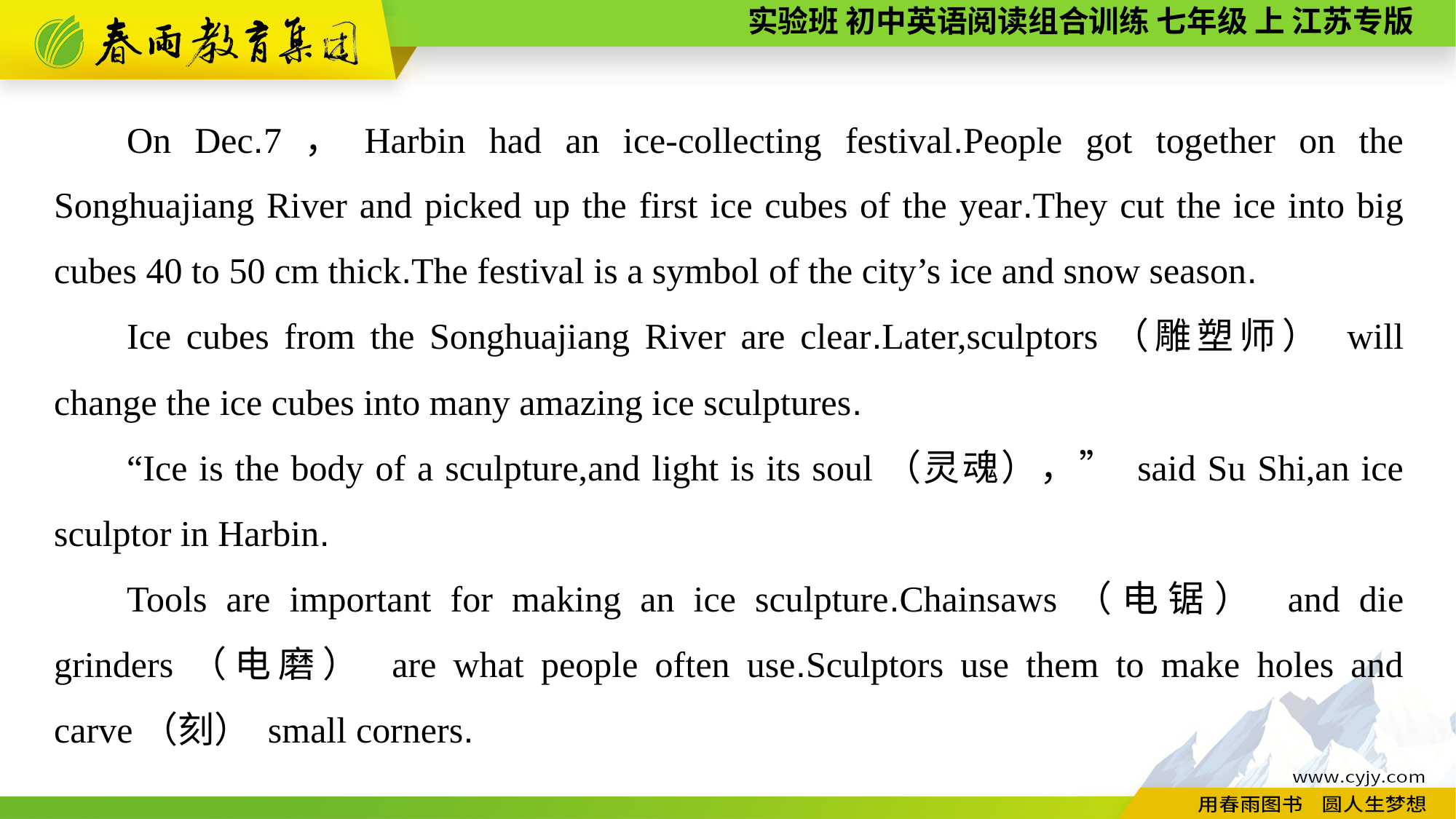

On Dec.7，Harbin had an ice-collecting festival.People got together on the Songhuajiang River and picked up the first ice cubes of the year.They cut the ice into big cubes 40 to 50 cm thick.The festival is a symbol of the city’s ice and snow season.
Ice cubes from the Songhuajiang River are clear.Later,sculptors（雕塑师） will change the ice cubes into many amazing ice sculptures.
“Ice is the body of a sculpture,and light is its soul（灵魂），” said Su Shi,an ice sculptor in Harbin.
Tools are important for making an ice sculpture.Chainsaws（电锯） and die grinders（电磨） are what people often use.Sculptors use them to make holes and carve（刻） small corners.